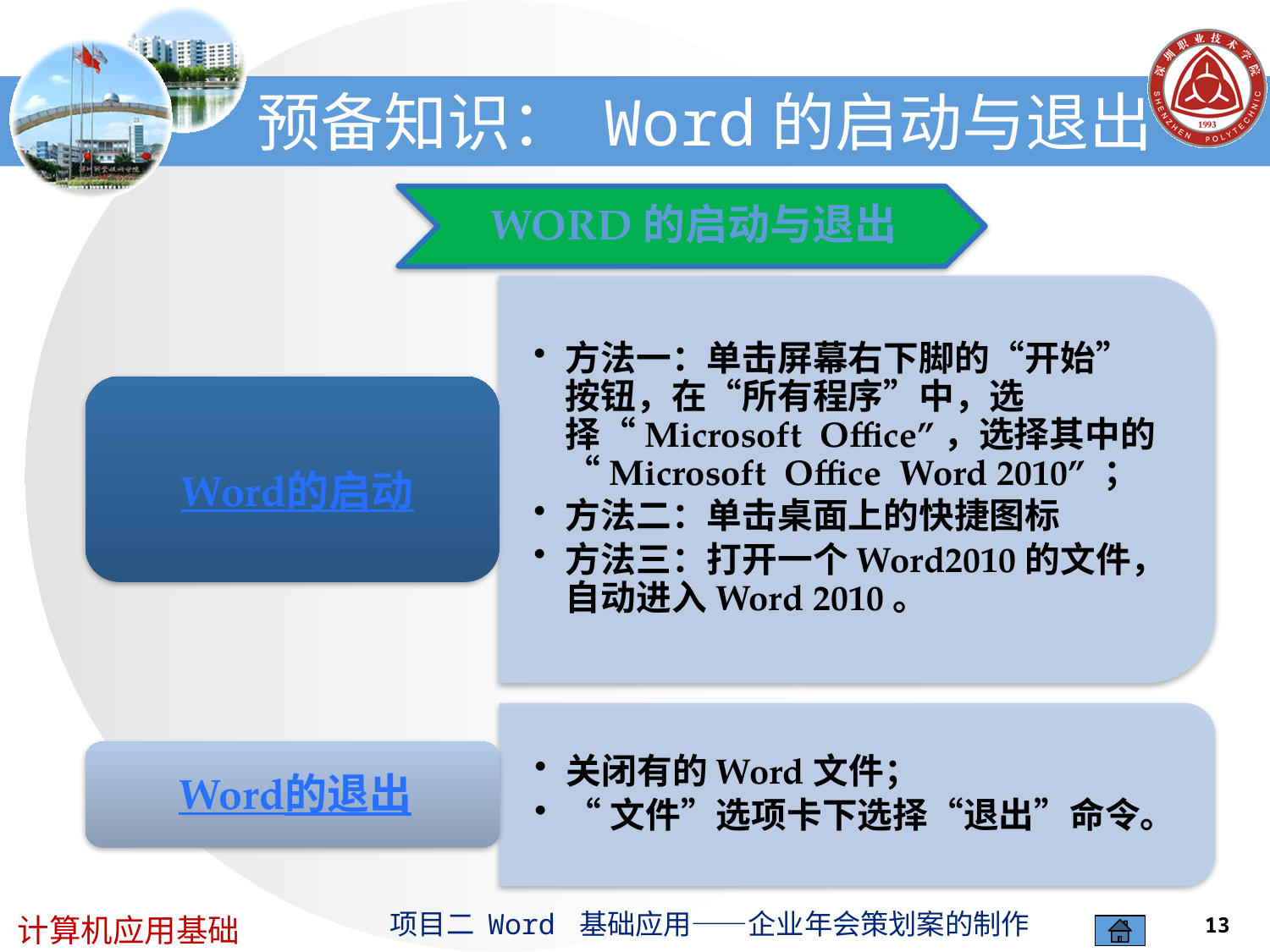

# 预备知识： Word的启动与退出
Word的启动与退出
方法一：单击屏幕右下脚的“开始”按钮，在“所有程序”中，选择“Microsoft  Office”，选择其中的“Microsoft  Office  Word 2010” ；
方法二：单击桌面上的快捷图标
方法三：打开一个Word2010的文件，自动进入Word 2010。
Word的启动
关闭有的Word文件；
“文件”选项卡下选择“退出”命令。
Word的退出
13